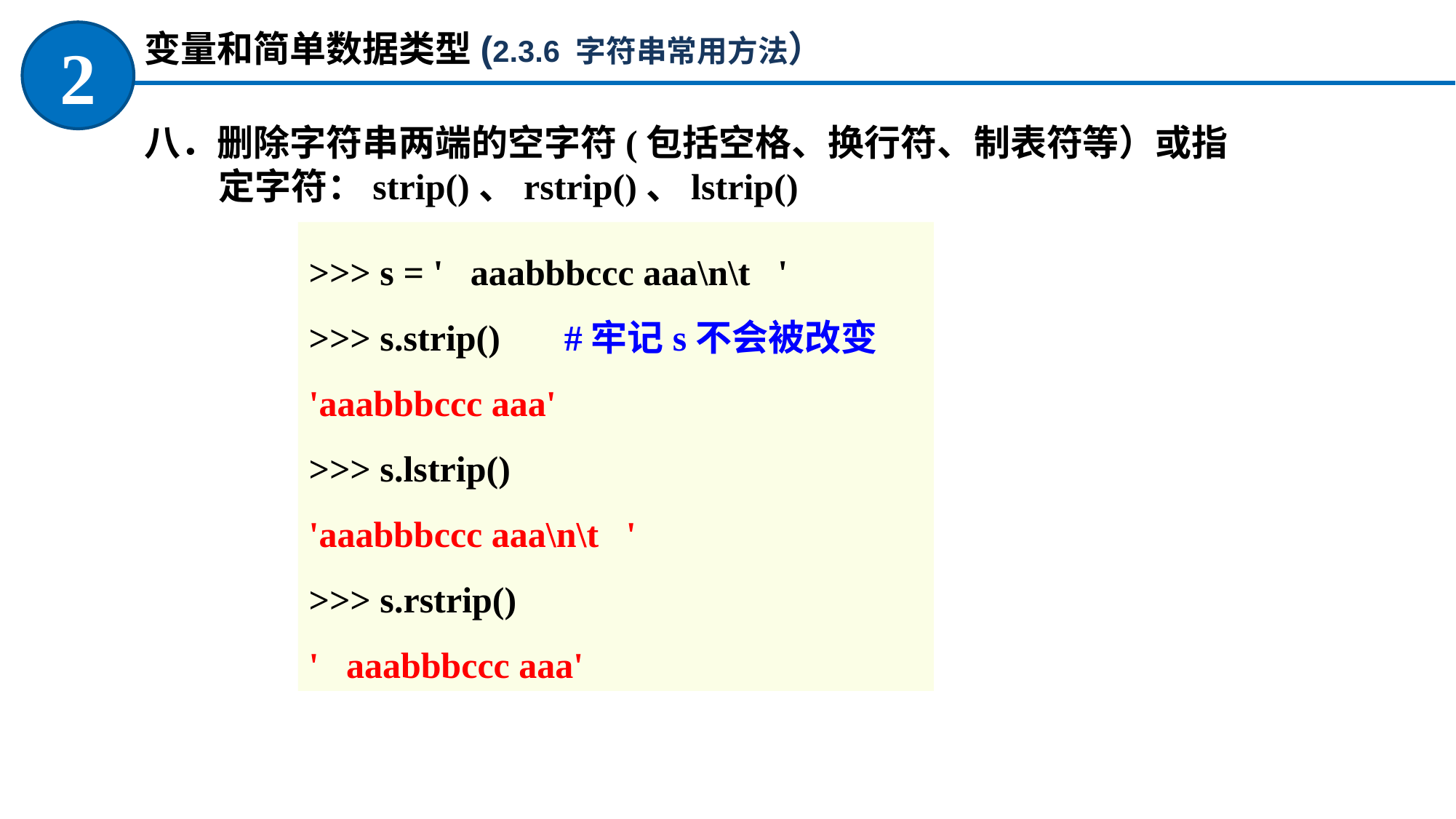

变量和简单数据类型(2.3.6 字符串常用方法）
2
八．删除字符串两端的空字符(包括空格、换行符、制表符等）或指定字符：strip()、rstrip()、lstrip()
>>> s = '   aaabbbccc aaa\n\t   '
>>> s.strip()       #牢记s不会被改变
'aaabbbccc aaa'
>>> s.lstrip()
'aaabbbccc aaa\n\t   '
>>> s.rstrip()
'   aaabbbccc aaa'